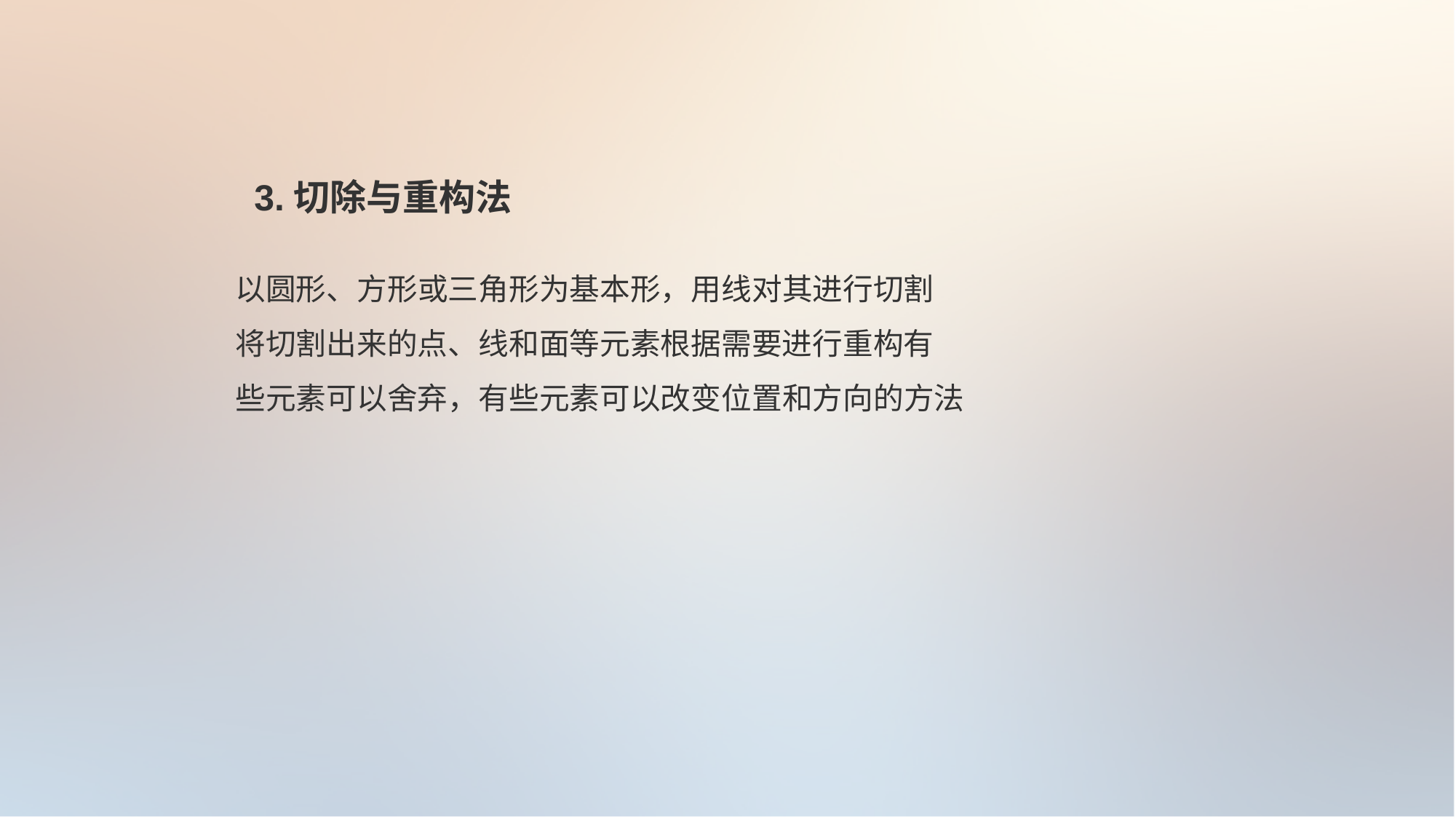

3.切除与重构法
以圆形、方形或三角形为基本形，用线对其进行切割
将切割出来的点、线和面等元素根据需要进行重构有
些元素可以舍弃，有些元素可以改变位置和方向的方法